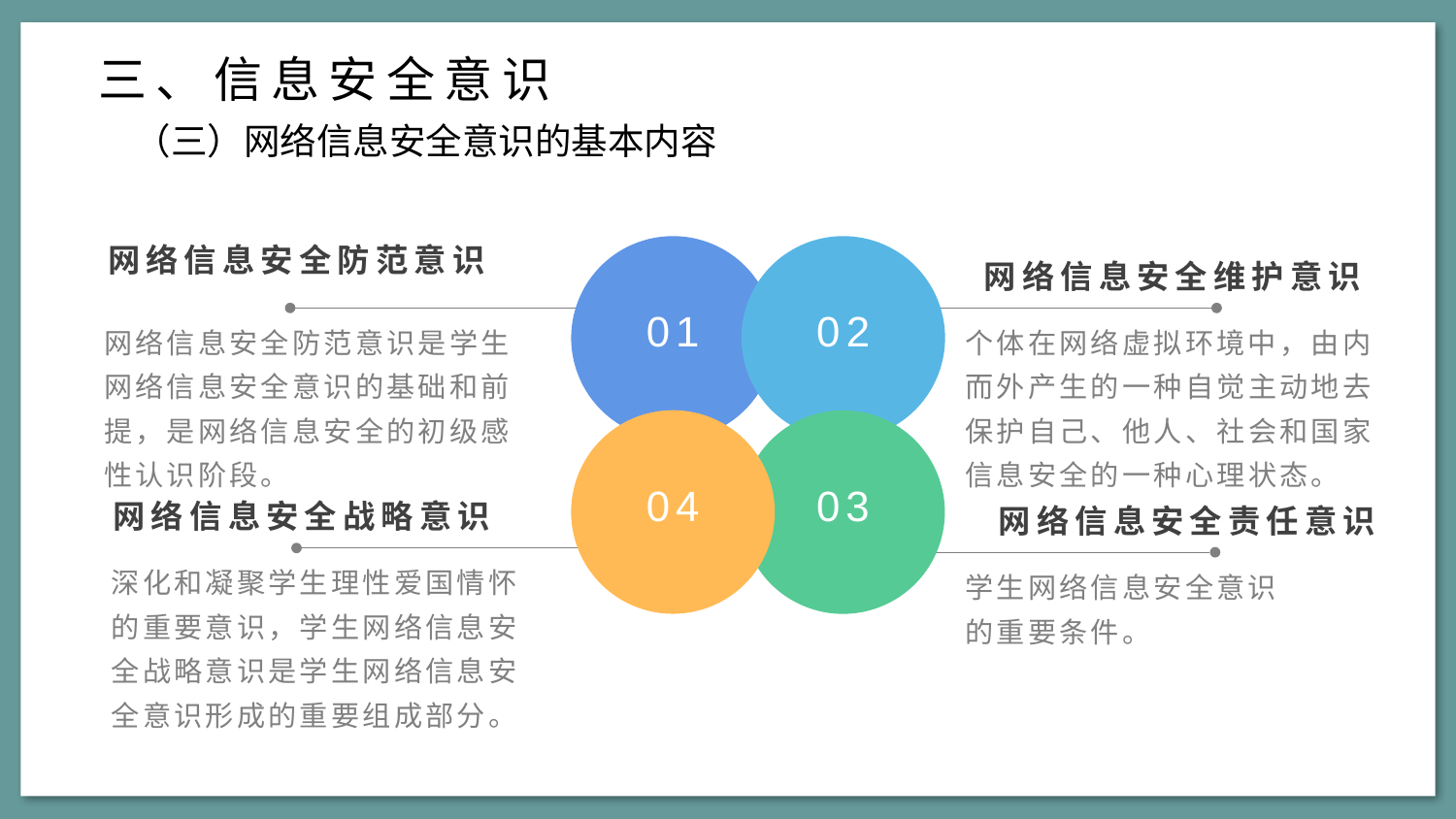

三、信息安全意识
（三）网络信息安全意识的基本内容
网络信息安全防范意识

网络信息安全维护意识
01
02

网络信息安全防范意识是学生网络信息安全意识的基础和前提，是网络信息安全的初级感性认识阶段。
个体在网络虚拟环境中，由内而外产生的一种自觉主动地去保护自己、他人、社会和国家信息安全的一种心理状态。

04
03
网络信息安全战略意识
网络信息安全责任意识

深化和凝聚学生理性爱国情怀的重要意识，学生网络信息安全战略意识是学生网络信息安全意识形成的重要组成部分。
学生网络信息安全意识的重要条件。